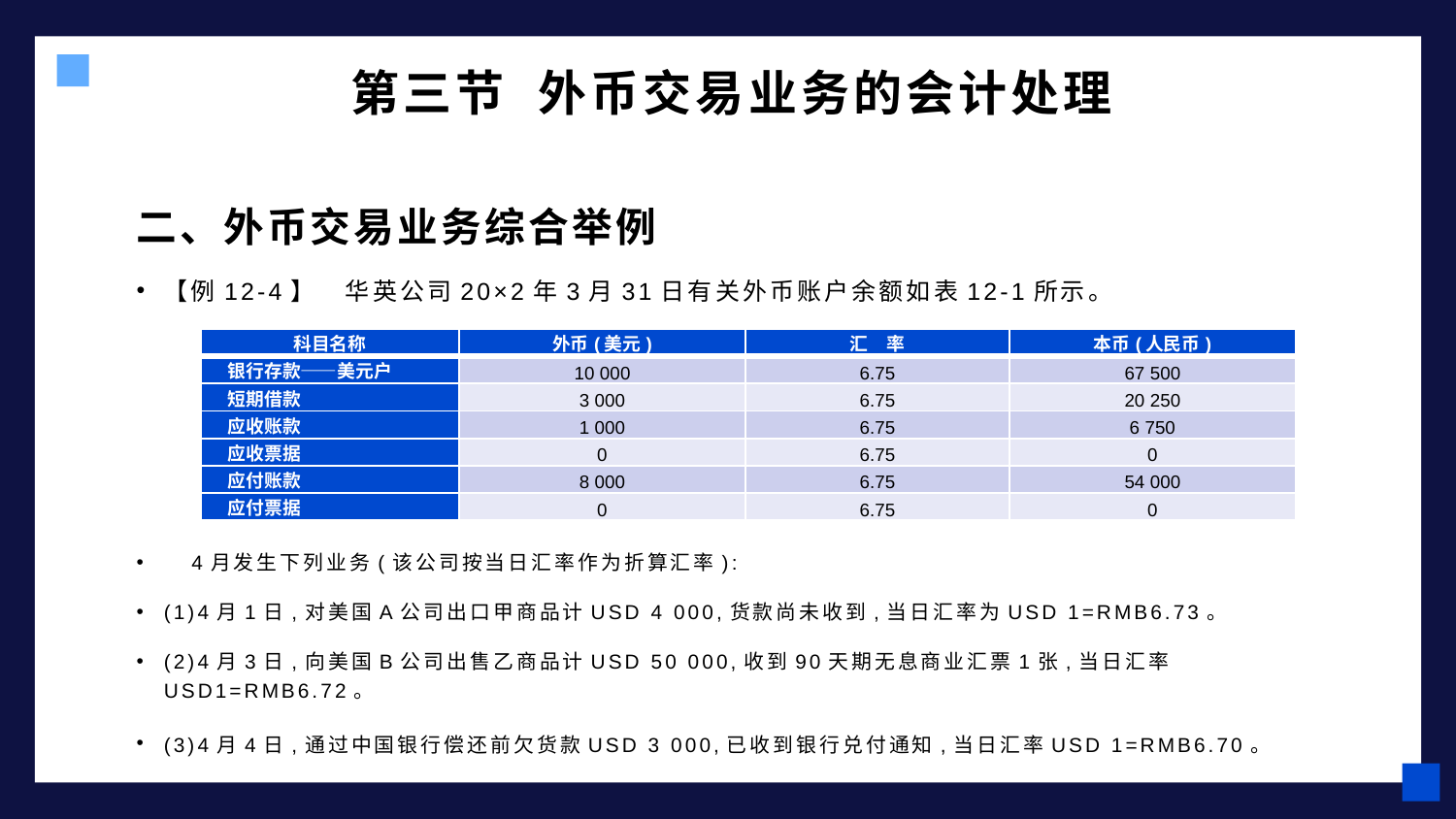

# 第三节  外币交易业务的会计处理
二、外币交易业务综合举例
【例12-4】　华英公司20×2年3月31日有关外币账户余额如表12-1所示。

　4月发生下列业务(该公司按当日汇率作为折算汇率):
(1)4月1日,对美国A公司出口甲商品计USD 4 000,货款尚未收到,当日汇率为USD 1=RMB6.73。
(2)4月3日,向美国B公司出售乙商品计USD 50 000,收到90天期无息商业汇票1张,当日汇率USD1=RMB6.72。
(3)4月4日,通过中国银行偿还前欠货款USD 3 000,已收到银行兑付通知,当日汇率USD 1=RMB6.70。

| 科目名称 | 外币(美元) | 汇　率 | 本币(人民币) |
| --- | --- | --- | --- |
| 银行存款——美元户 | 10 000 | 6.75 | 67 500 |
| 短期借款 | 3 000 | 6.75 | 20 250 |
| 应收账款 | 1 000 | 6.75 | 6 750 |
| 应收票据 | 0 | 6.75 | 0 |
| 应付账款 | 8 000 | 6.75 | 54 000 |
| 应付票据 | 0 | 6.75 | 0 |